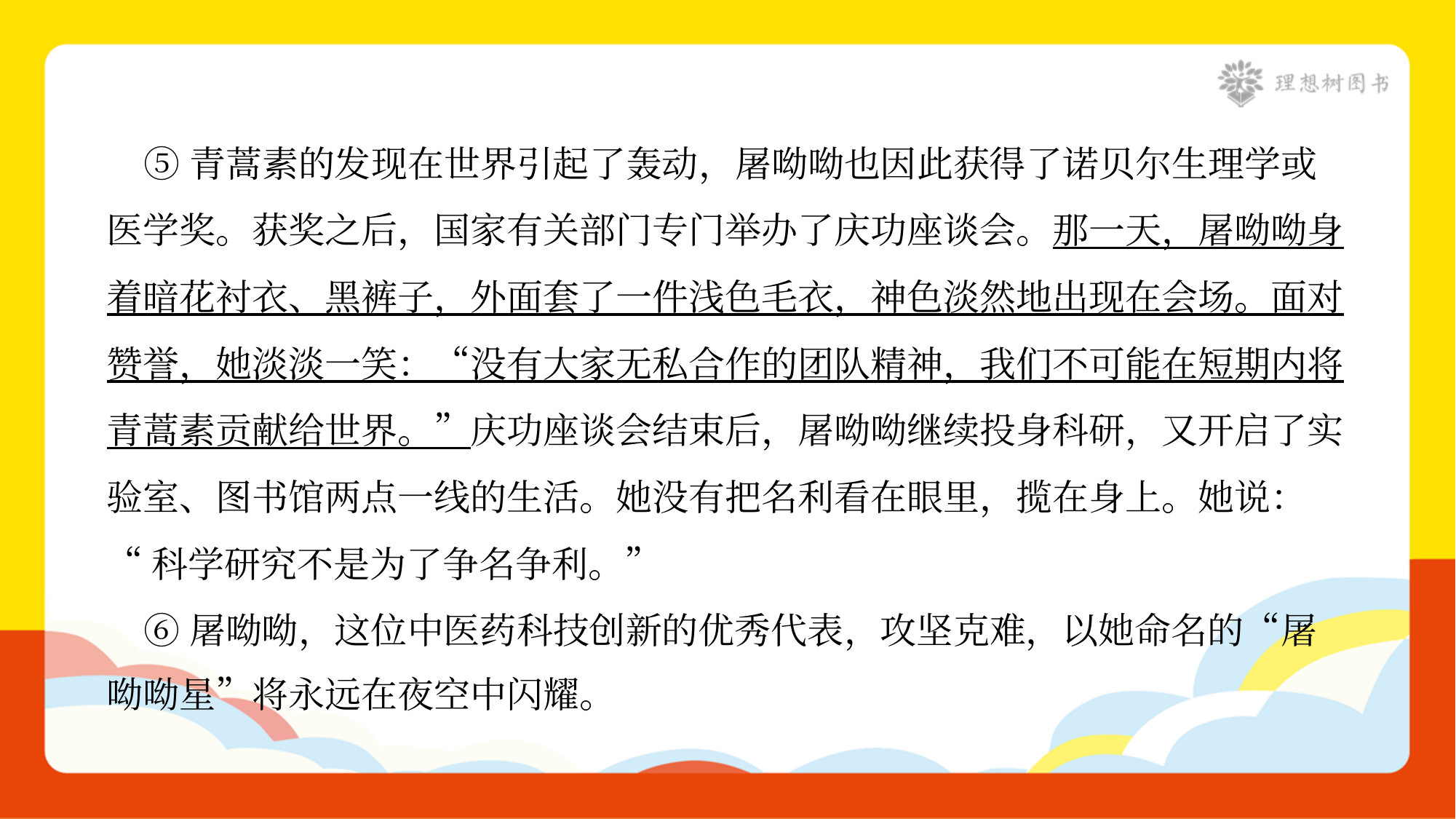

⑤青蒿素的发现在世界引起了轰动，屠呦呦也因此获得了诺贝尔生理学或
医学奖。获奖之后，国家有关部门专门举办了庆功座谈会。那一天，屠呦呦身
着暗花衬衣、黑裤子，外面套了一件浅色毛衣，神色淡然地出现在会场。面对
赞誉，她淡淡一笑：“没有大家无私合作的团队精神，我们不可能在短期内将
青蒿素贡献给世界。”庆功座谈会结束后，屠呦呦继续投身科研，又开启了实
验室、图书馆两点一线的生活。她没有把名利看在眼里，揽在身上。她说：
“科学研究不是为了争名争利。”
    ⑥屠呦呦，这位中医药科技创新的优秀代表，攻坚克难，以她命名的“屠
呦呦星”将永远在夜空中闪耀。